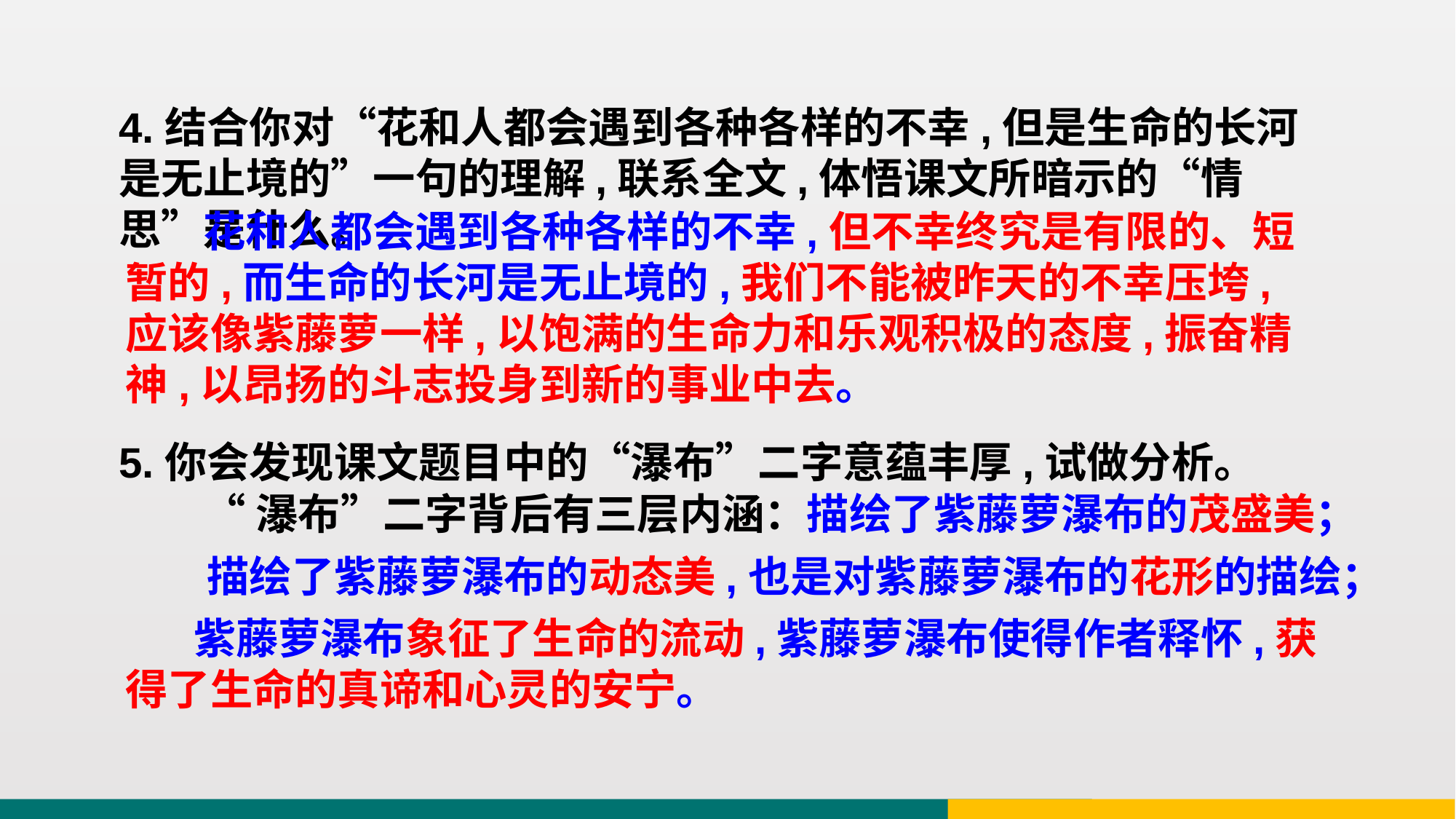

4.结合你对“花和人都会遇到各种各样的不幸,但是生命的长河是无止境的”一句的理解,联系全文,体悟课文所暗示的“情思”是什么。
       花和人都会遇到各种各样的不幸,但不幸终究是有限的、短暂的,而生命的长河是无止境的,我们不能被昨天的不幸压垮,应该像紫藤萝一样,以饱满的生命力和乐观积极的态度,振奋精神,以昂扬的斗志投身到新的事业中去。
5.你会发现课文题目中的“瀑布”二字意蕴丰厚,试做分析。
“瀑布”二字背后有三层内涵：描绘了紫藤萝瀑布的茂盛美；
   描绘了紫藤萝瀑布的动态美,也是对紫藤萝瀑布的花形的描绘；
      紫藤萝瀑布象征了生命的流动,紫藤萝瀑布使得作者释怀,获得了生命的真谛和心灵的安宁。